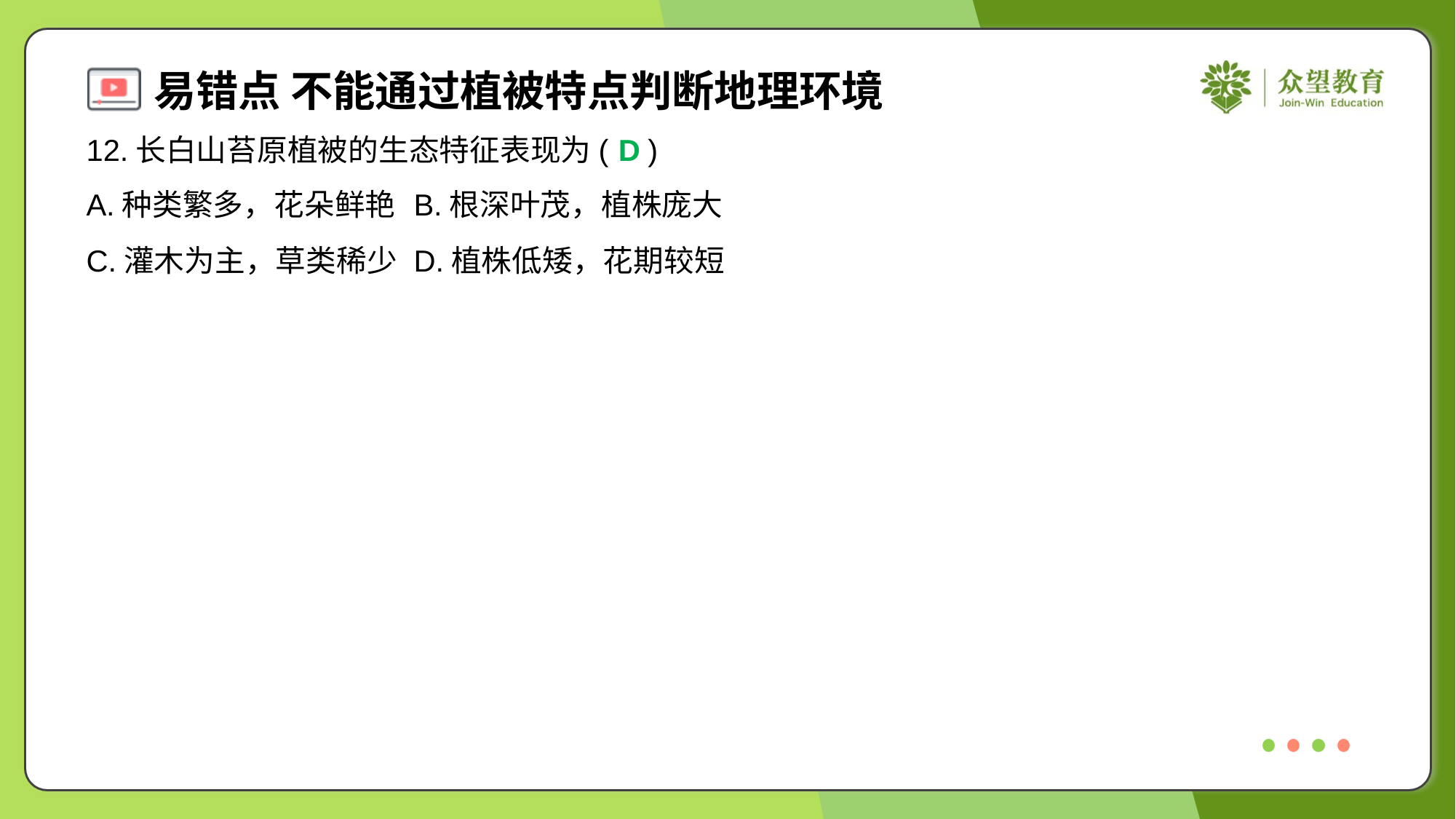

12.长白山苔原植被的生态特征表现为(     )
D
A.种类繁多，花朵鲜艳	B.根深叶茂，植株庞大
C.灌木为主，草类稀少	D.植株低矮，花期较短